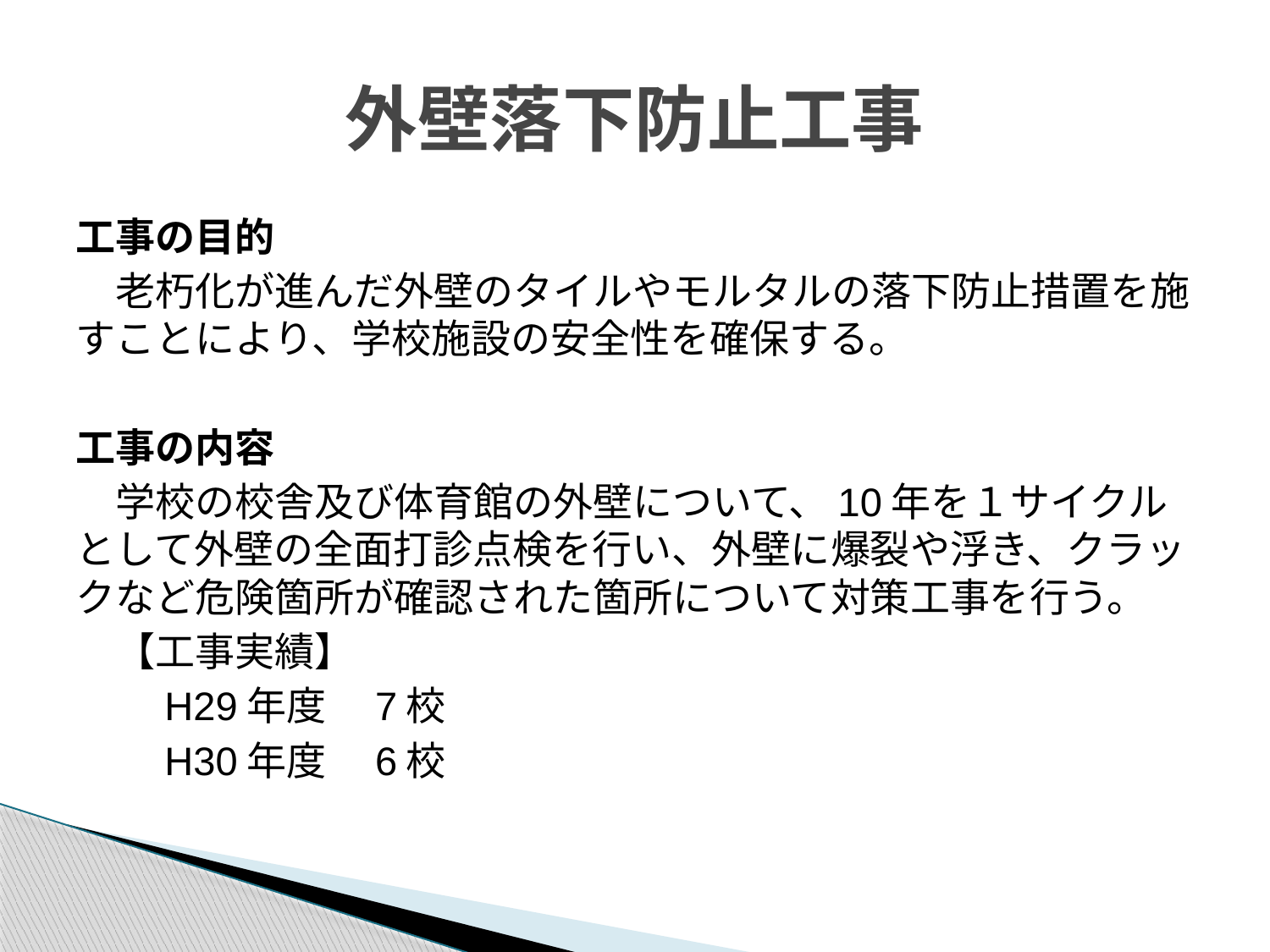

# 外壁落下防止工事
工事の目的
　老朽化が進んだ外壁のタイルやモルタルの落下防止措置を施すことにより、学校施設の安全性を確保する。

工事の内容
　学校の校舎及び体育館の外壁について、10年を１サイクルとして外壁の全面打診点検を行い、外壁に爆裂や浮き、クラックなど危険箇所が確認された箇所について対策工事を行う。
　【工事実績】
　　H29年度　7校
　　H30年度　6校